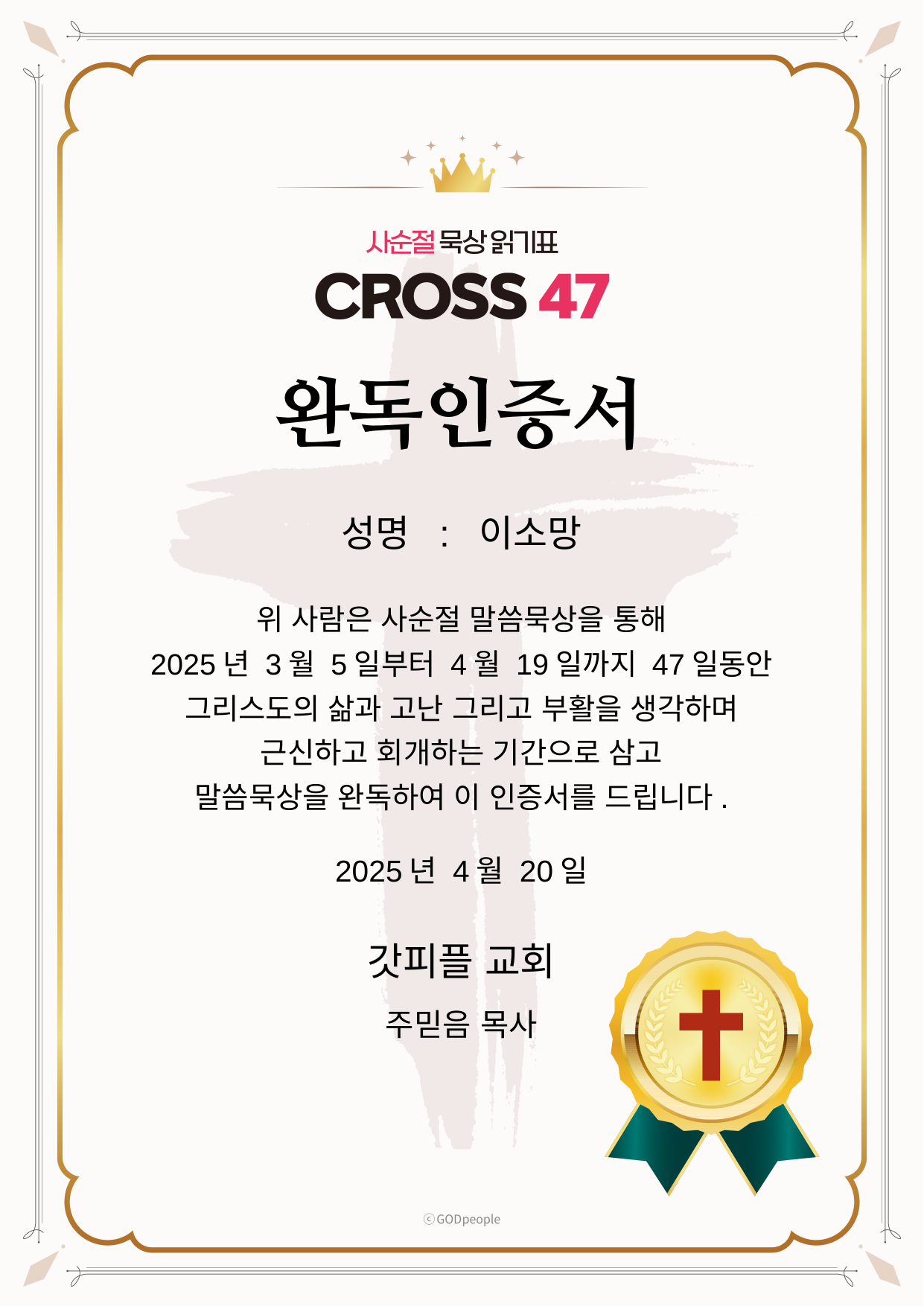

성명  :  이소망
위 사람은 사순절 말씀묵상을 통해
2025년 3월 5일부터 4월 19일까지 47일동안
그리스도의 삶과 고난 그리고 부활을 생각하며
근신하고 회개하는 기간으로 삼고
말씀묵상을 완독하여 이 인증서를 드립니다.
2025년 4월 20일
갓피플 교회
주믿음 목사